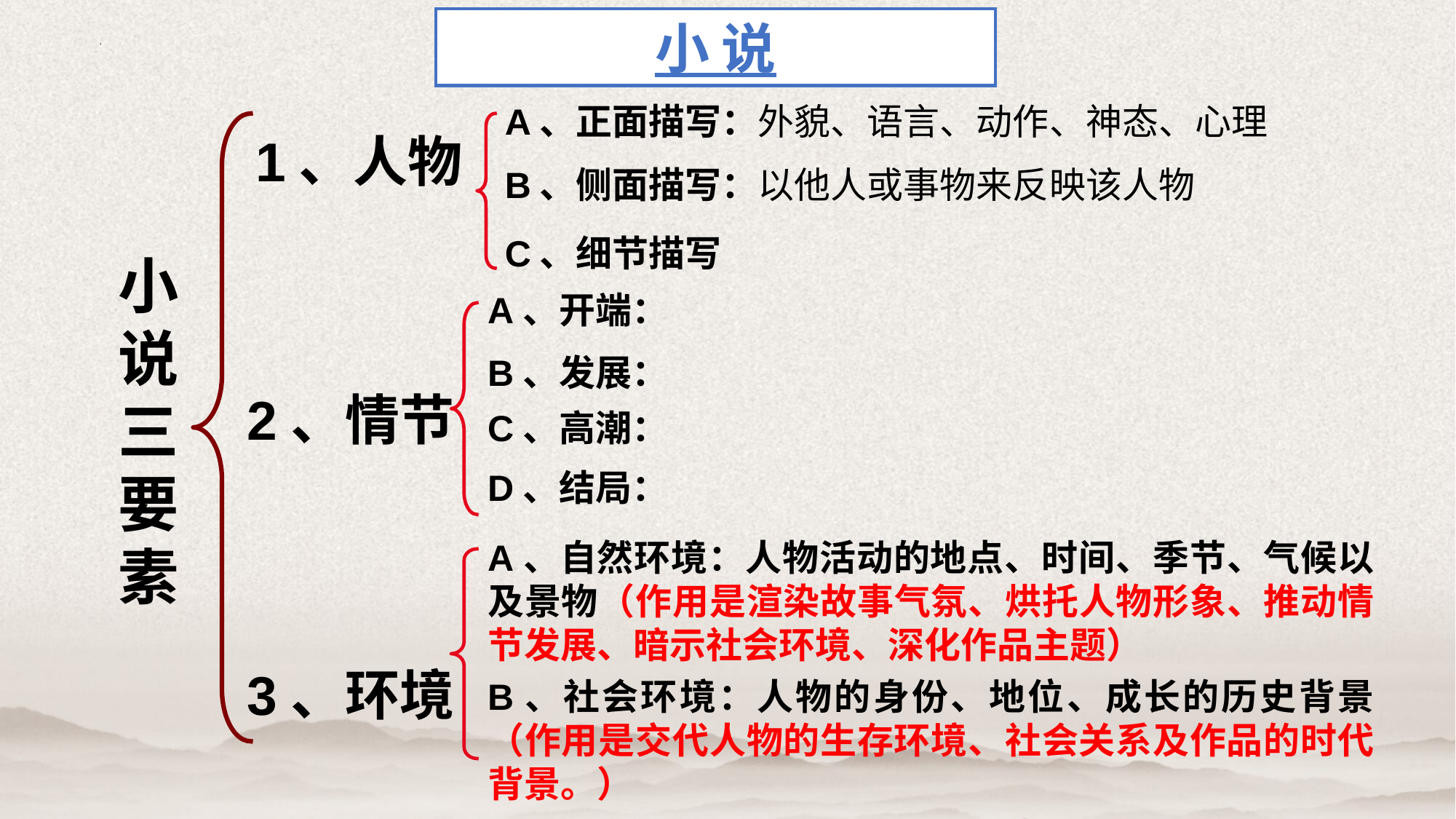

小 说
A、正面描写：外貌、语言、动作、神态、心理

1、人物
B、侧面描写：以他人或事物来反映该人物
C、细节描写
小说三要素
A、开端：

B、发展：
2、情节
C、高潮：
D、结局：
A、自然环境：人物活动的地点、时间、季节、气候以及景物（作用是渲染故事气氛、烘托人物形象、推动情节发展、暗示社会环境、深化作品主题）

3、环境
B、社会环境：人物的身份、地位、成长的历史背景（作用是交代人物的生存环境、社会关系及作品的时代背景。）